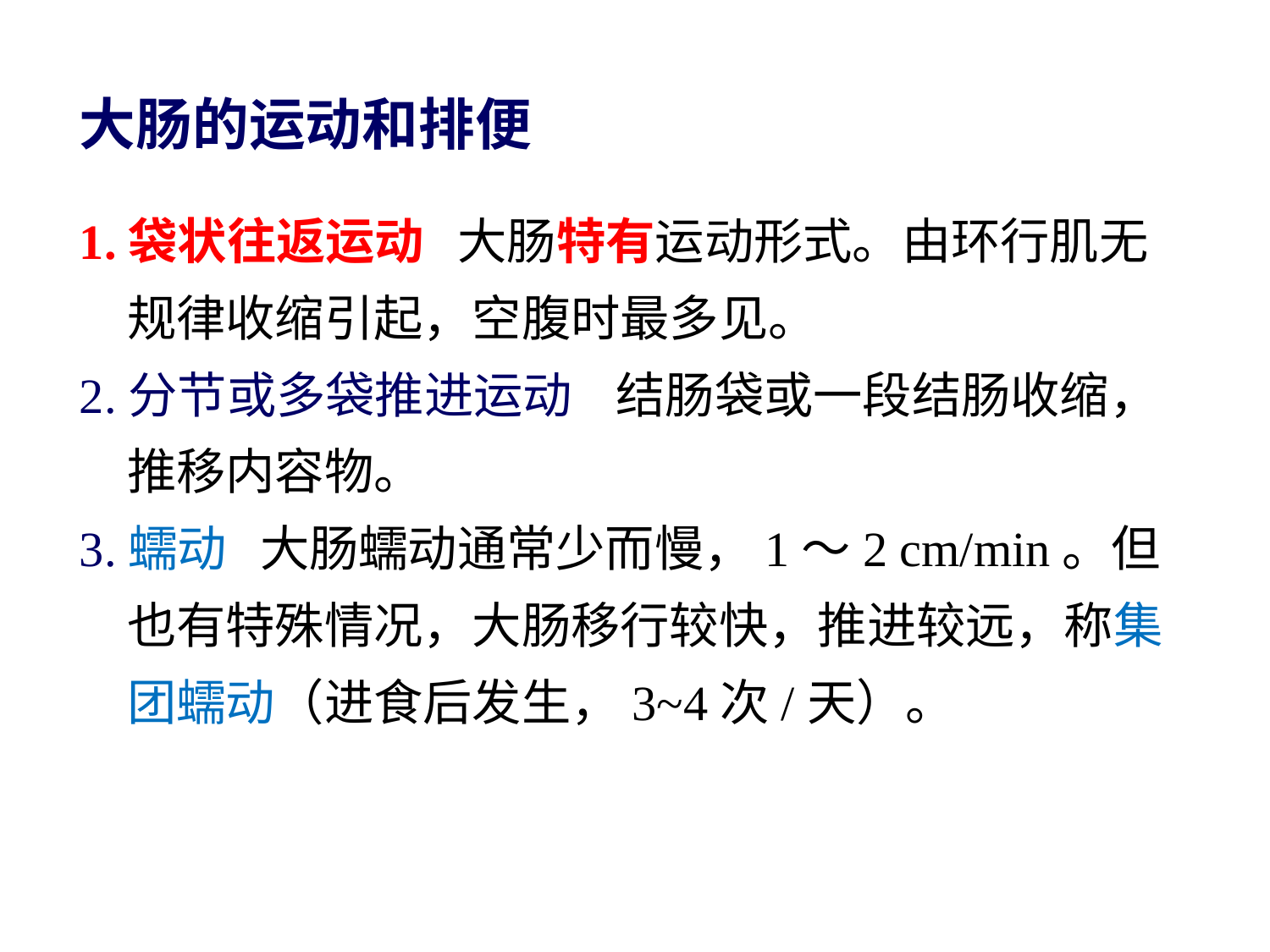

大肠的运动和排便
       少而慢，反应迟钝
1.袋状往返运动   大肠特有运动形式。由环行肌无规律收缩引起，空腹时最多见。
2.分节或多袋推进运动    结肠袋或一段结肠收缩，推移内容物。
3.蠕动   大肠蠕动通常少而慢，1～2 cm/min。但也有特殊情况，大肠移行较快，推进较远，称集团蠕动（进食后发生，3~4次/天）。